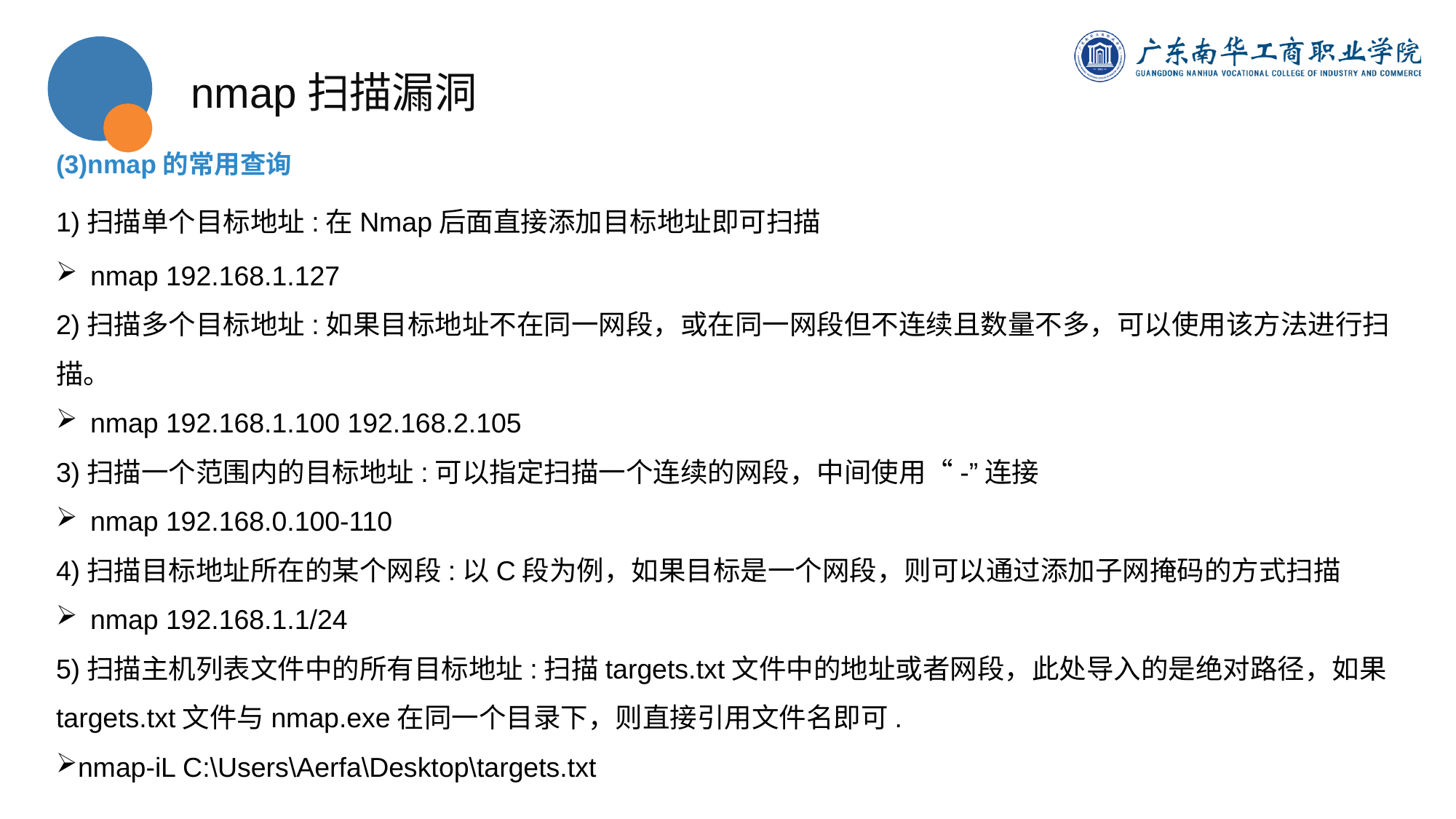

nmap扫描漏洞

(3)nmap的常用查询
1)扫描单个目标地址:在Nmap后面直接添加目标地址即可扫描
nmap 192.168.1.127
2)扫描多个目标地址:如果目标地址不在同一网段，或在同一网段但不连续且数量不多，可以使用该方法进行扫描。
nmap 192.168.1.100 192.168.2.105
3)扫描一个范围内的目标地址:可以指定扫描一个连续的网段，中间使用“-”连接
nmap 192.168.0.100-110
4)扫描目标地址所在的某个网段:以C段为例，如果目标是一个网段，则可以通过添加子网掩码的方式扫描
nmap 192.168.1.1/24
5)扫描主机列表文件中的所有目标地址:扫描targets.txt文件中的地址或者网段，此处导入的是绝对路径，如果targets.txt文件与nmap.exe在同一个目录下，则直接引用文件名即可.
nmap-iL C:\Users\Aerfa\Desktop\targets.txt